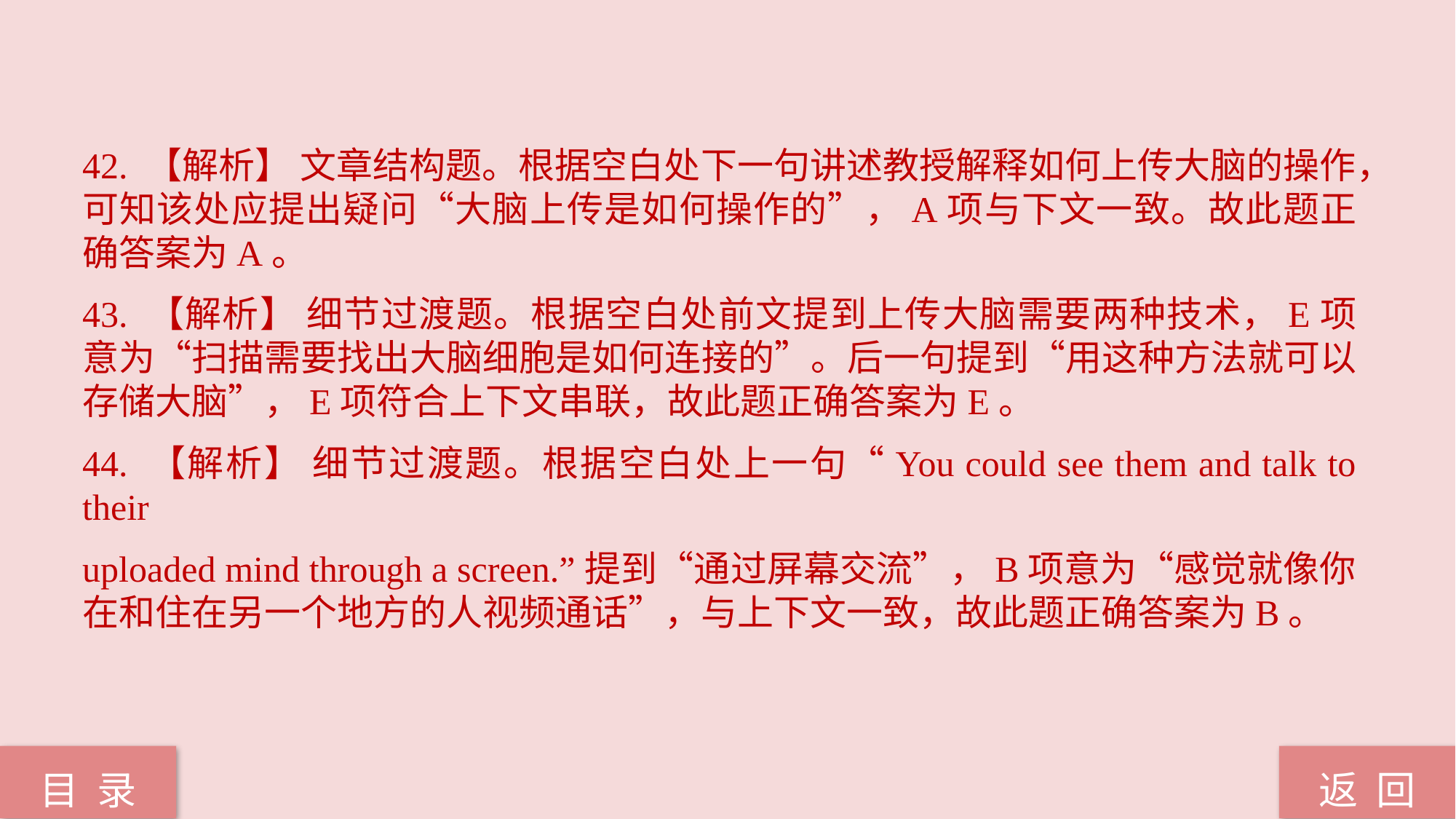

42. 【解析】 文章结构题。根据空白处下一句讲述教授解释如何上传大脑的操作，可知该处应提出疑问“大脑上传是如何操作的”，A项与下文一致。故此题正确答案为A。
43. 【解析】 细节过渡题。根据空白处前文提到上传大脑需要两种技术，E项意为“扫描需要找出大脑细胞是如何连接的”。后一句提到“用这种方法就可以存储大脑”，E项符合上下文串联，故此题正确答案为E。
44. 【解析】 细节过渡题。根据空白处上一句“You could see them and talk to their
uploaded mind through a screen.”提到“通过屏幕交流”，B项意为“感觉就像你在和住在另一个地方的人视频通话”，与上下文一致，故此题正确答案为B。
返  回